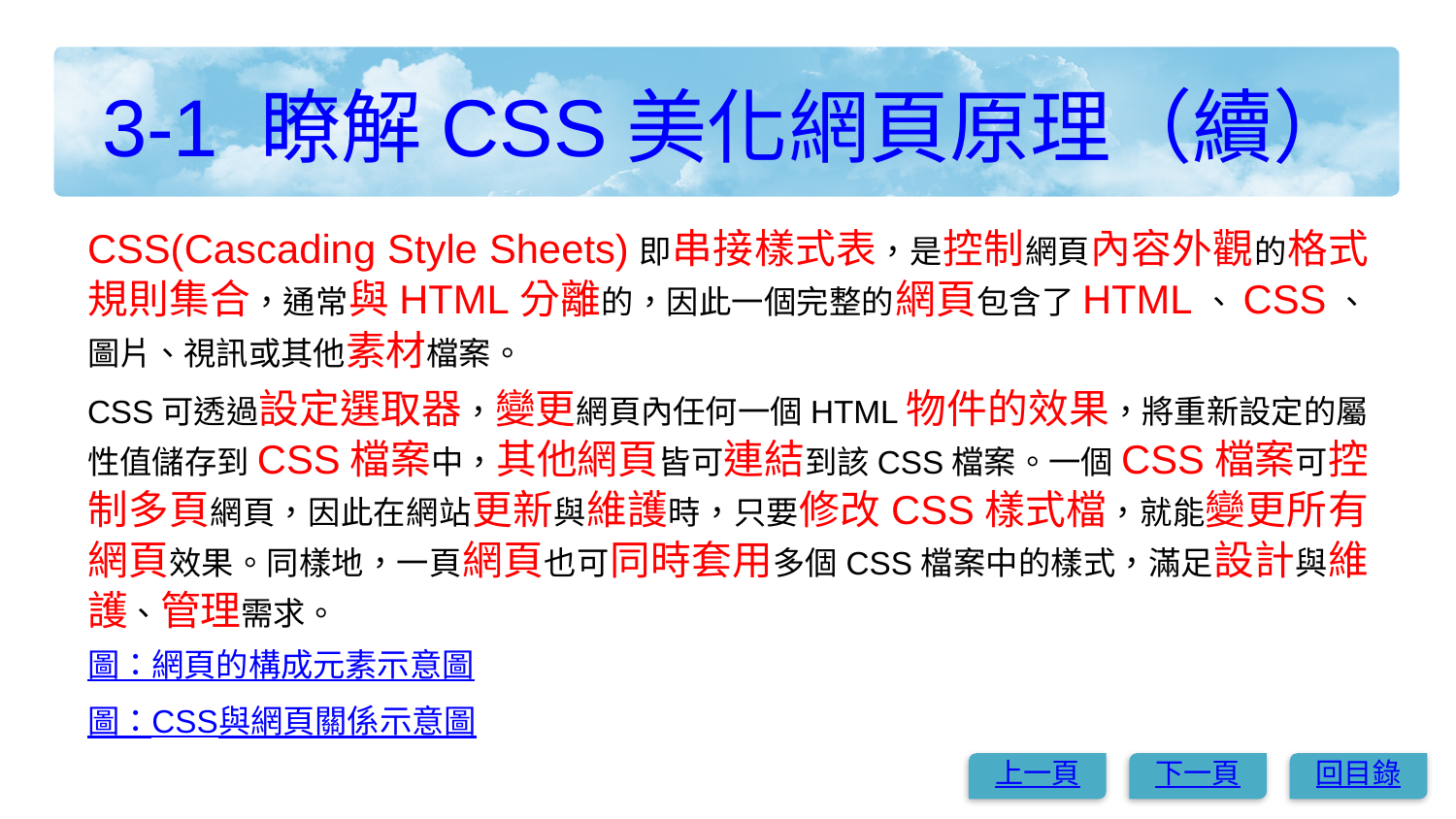

# 3-1 瞭解CSS美化網頁原理（續）
CSS(Cascading Style Sheets)即串接樣式表，是控制網頁內容外觀的格式規則集合，通常與HTML分離的，因此一個完整的網頁包含了HTML、CSS、圖片、視訊或其他素材檔案。
CSS可透過設定選取器，變更網頁內任何一個HTML物件的效果，將重新設定的屬性值儲存到CSS檔案中，其他網頁皆可連結到該CSS檔案。一個CSS檔案可控制多頁網頁，因此在網站更新與維護時，只要修改CSS樣式檔，就能變更所有網頁效果。同樣地，一頁網頁也可同時套用多個CSS檔案中的樣式，滿足設計與維護、管理需求。
圖：網頁的構成元素示意圖
圖：CSS與網頁關係示意圖
上一頁
下一頁
回目錄